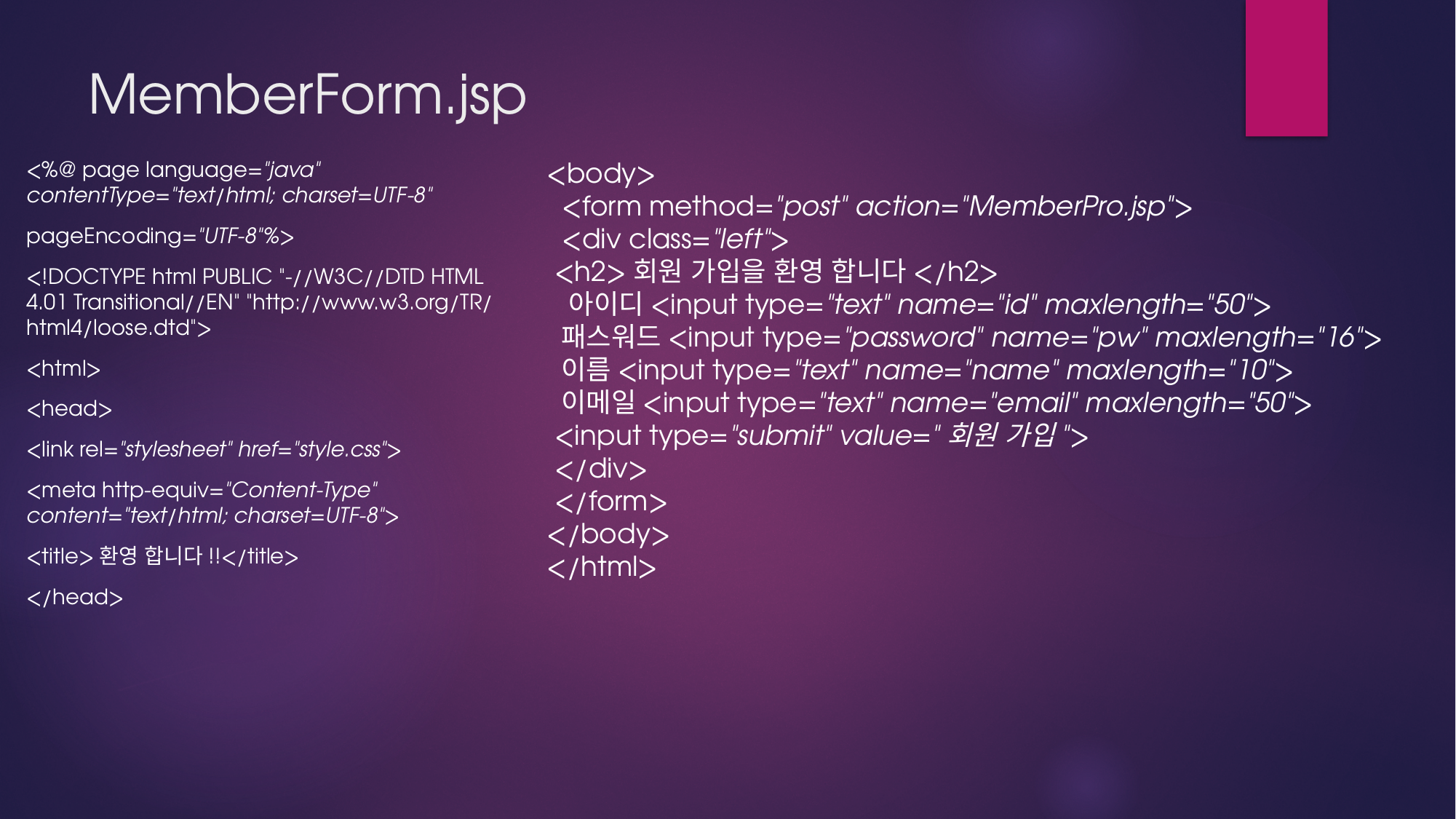

# MemberForm.jsp
<%@ page language="java" contentType="text/html; charset=UTF-8"
pageEncoding="UTF-8"%>
<!DOCTYPE html PUBLIC "-//W3C//DTD HTML 4.01 Transitional//EN" "http://www.w3.org/TR/html4/loose.dtd">
<html>
<head>
<link rel="stylesheet" href="style.css">
<meta http-equiv="Content-Type" content="text/html; charset=UTF-8">
<title>환영 합니다!!</title>
</head>
<body>
  <form method="post" action="MemberPro.jsp">
  <div class="left">
 <h2>회원 가입을 환영 합니다</h2>
  아이디<input type="text" name="id" maxlength="50">
 패스워드<input type="password" name="pw" maxlength="16">
 이름<input type="text" name="name" maxlength="10">
 이메일<input type="text" name="email" maxlength="50">
 <input type="submit" value="회원 가입">
 </div>
 </form>
</body>
</html>